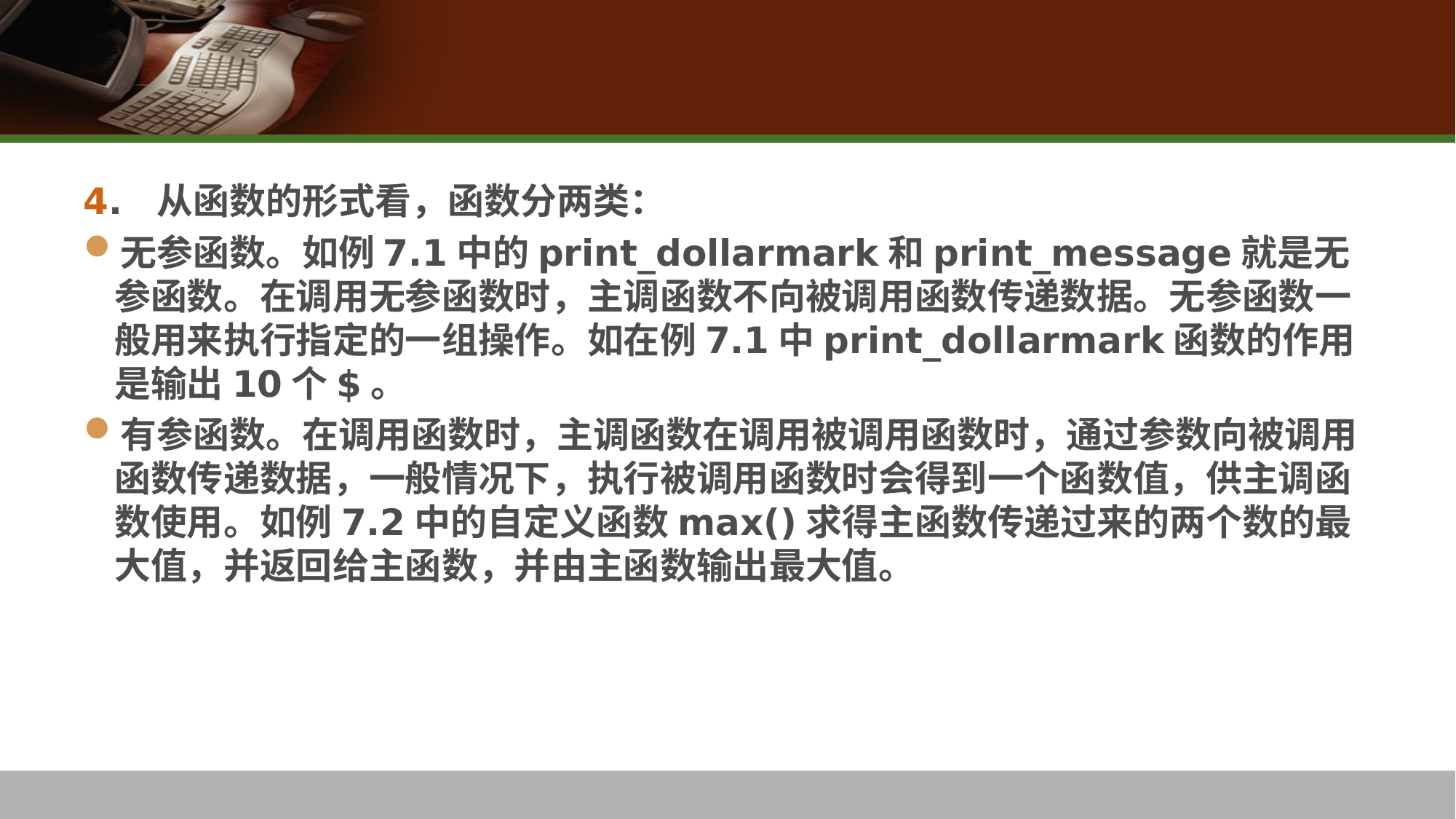

4.  从函数的形式看，函数分两类：
无参函数。如例7.1中的print_dollarmark和print_message就是无参函数。在调用无参函数时，主调函数不向被调用函数传递数据。无参函数一般用来执行指定的一组操作。如在例7.1中print_dollarmark函数的作用是输出10个$。
有参函数。在调用函数时，主调函数在调用被调用函数时，通过参数向被调用函数传递数据，一般情况下，执行被调用函数时会得到一个函数值，供主调函数使用。如例7.2中的自定义函数max()求得主函数传递过来的两个数的最大值，并返回给主函数，并由主函数输出最大值。